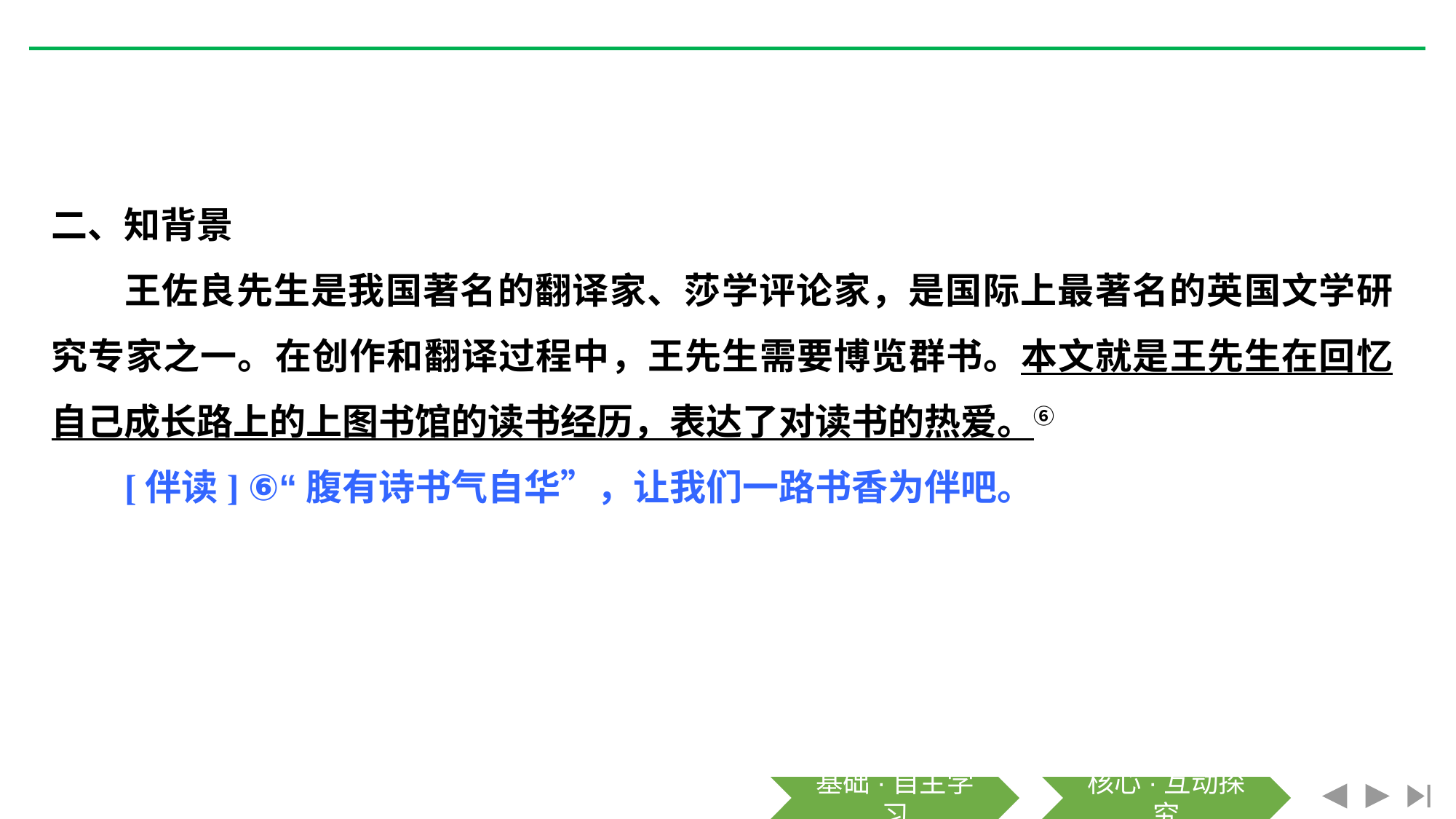

二、知背景
王佐良先生是我国著名的翻译家、莎学评论家，是国际上最著名的英国文学研究专家之一。在创作和翻译过程中，王先生需要博览群书。本文就是王先生在回忆自己成长路上的上图书馆的读书经历，表达了对读书的热爱。⑥
[伴读] ⑥“腹有诗书气自华”，让我们一路书香为伴吧。